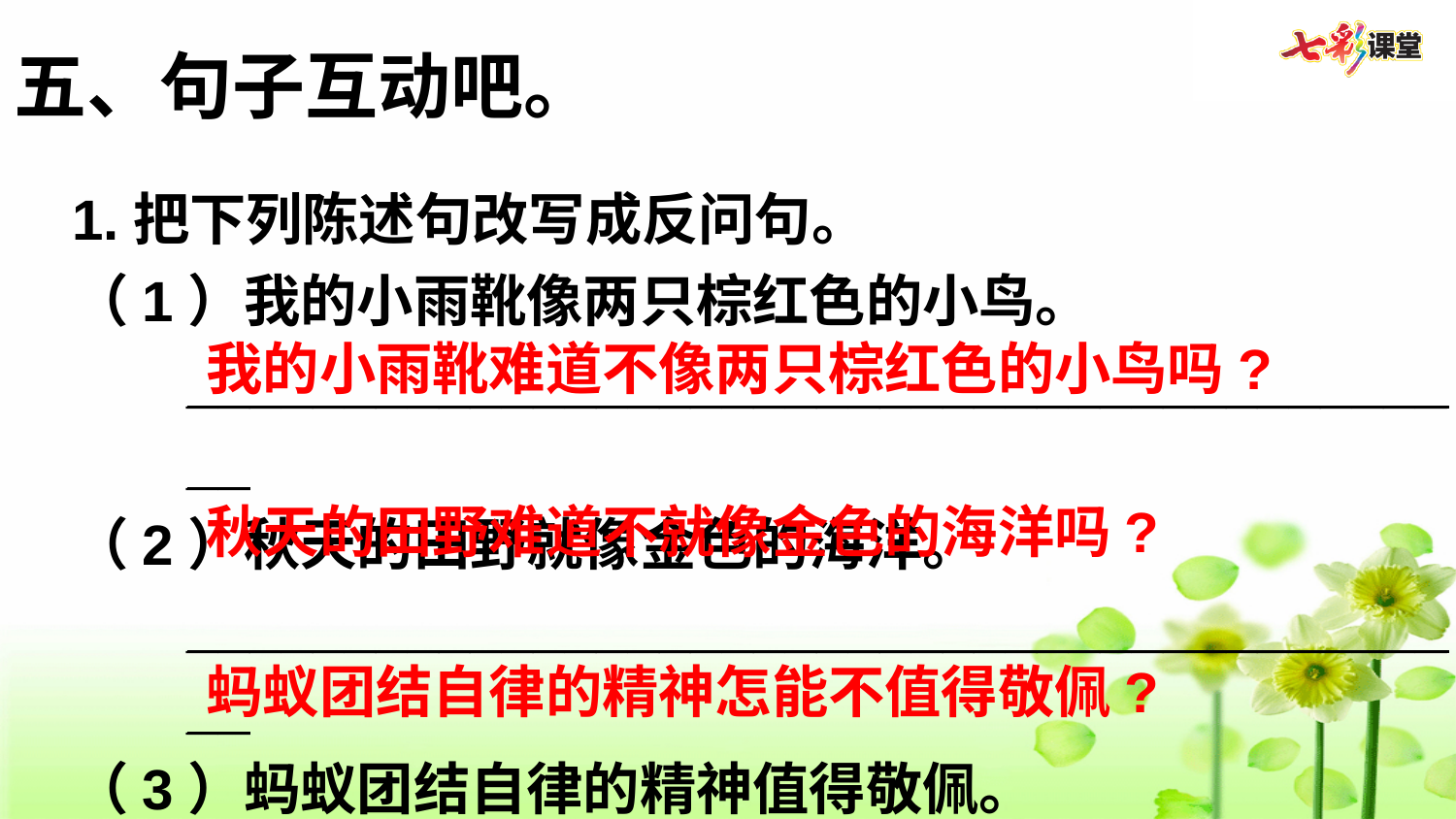

五、句子互动吧。
1.把下列陈述句改写成反问句。
（1）我的小雨靴像两只棕红色的小鸟。
__________________________________________
（2）秋天的田野就像金色的海洋。
__________________________________________
（3）蚂蚁团结自律的精神值得敬佩。
__________________________________________
我的小雨靴难道不像两只棕红色的小鸟吗?
秋天的田野难道不就像金色的海洋吗?
蚂蚁团结自律的精神怎能不值得敬佩?